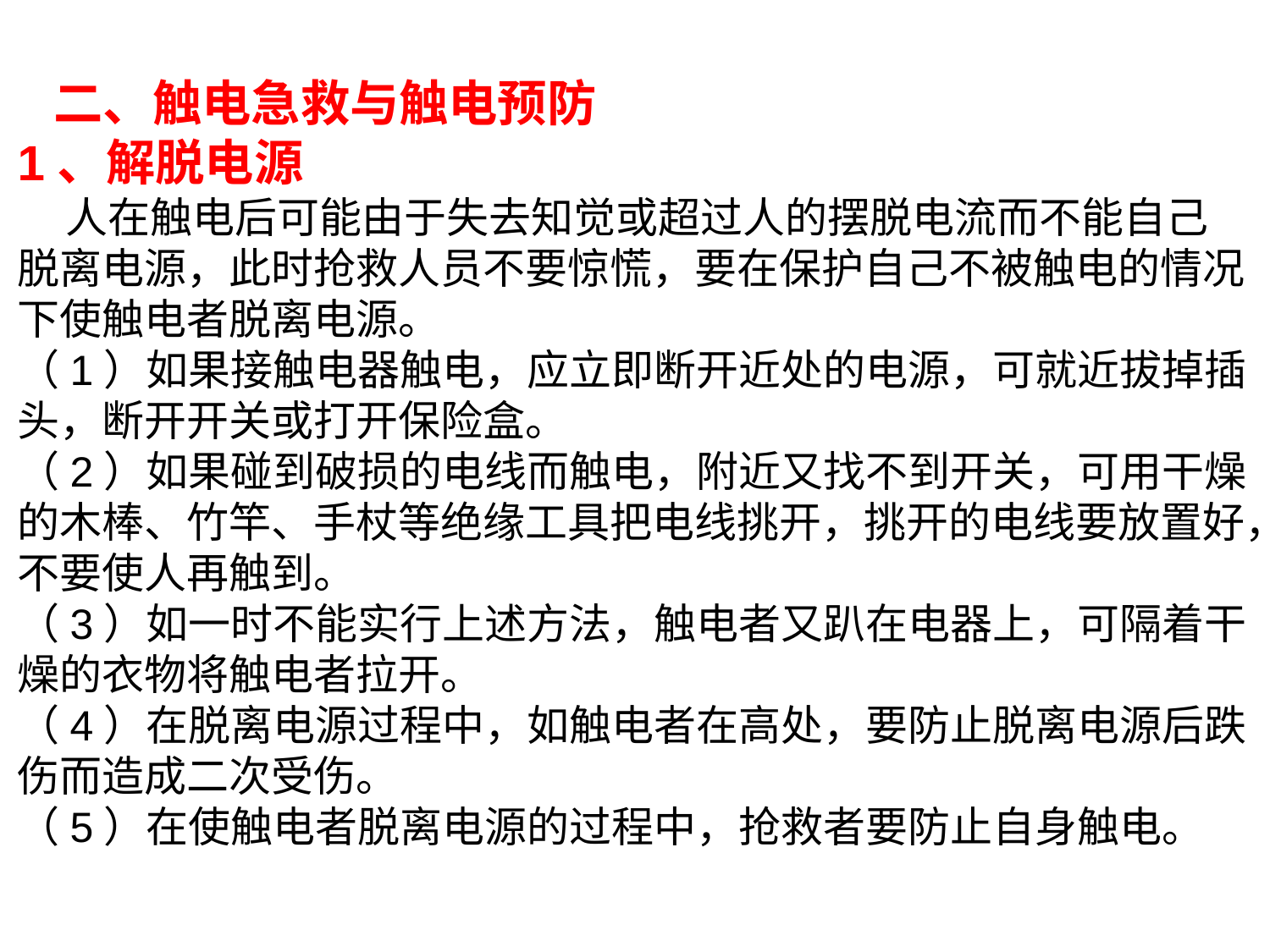

二、触电急救与触电预防
1、解脱电源
    人在触电后可能由于失去知觉或超过人的摆脱电流而不能自己脱离电源，此时抢救人员不要惊慌，要在保护自己不被触电的情况下使触电者脱离电源。
（1）如果接触电器触电，应立即断开近处的电源，可就近拔掉插头，断开开关或打开保险盒。
（2）如果碰到破损的电线而触电，附近又找不到开关，可用干燥的木棒、竹竿、手杖等绝缘工具把电线挑开，挑开的电线要放置好，不要使人再触到。
（3）如一时不能实行上述方法，触电者又趴在电器上，可隔着干燥的衣物将触电者拉开。
（4）在脱离电源过程中，如触电者在高处，要防止脱离电源后跌伤而造成二次受伤。
（5）在使触电者脱离电源的过程中，抢救者要防止自身触电。